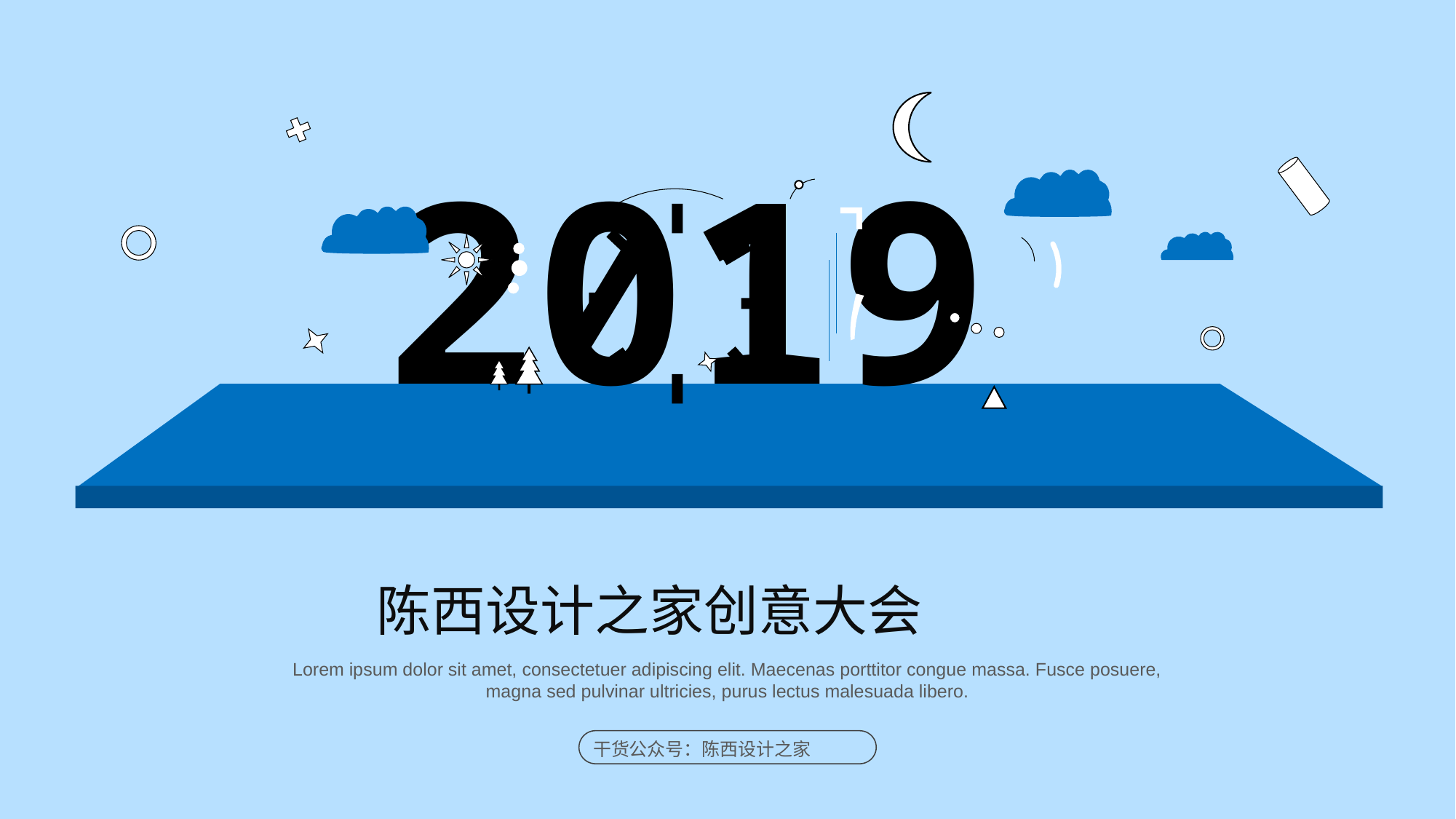

2019

陈西设计之家创意大会
Lorem ipsum dolor sit amet, consectetuer adipiscing elit. Maecenas porttitor congue massa. Fusce posuere, magna sed pulvinar ultricies, purus lectus malesuada libero.

干货公众号：陈西设计之家
2019的字体是：.黑体-日本语